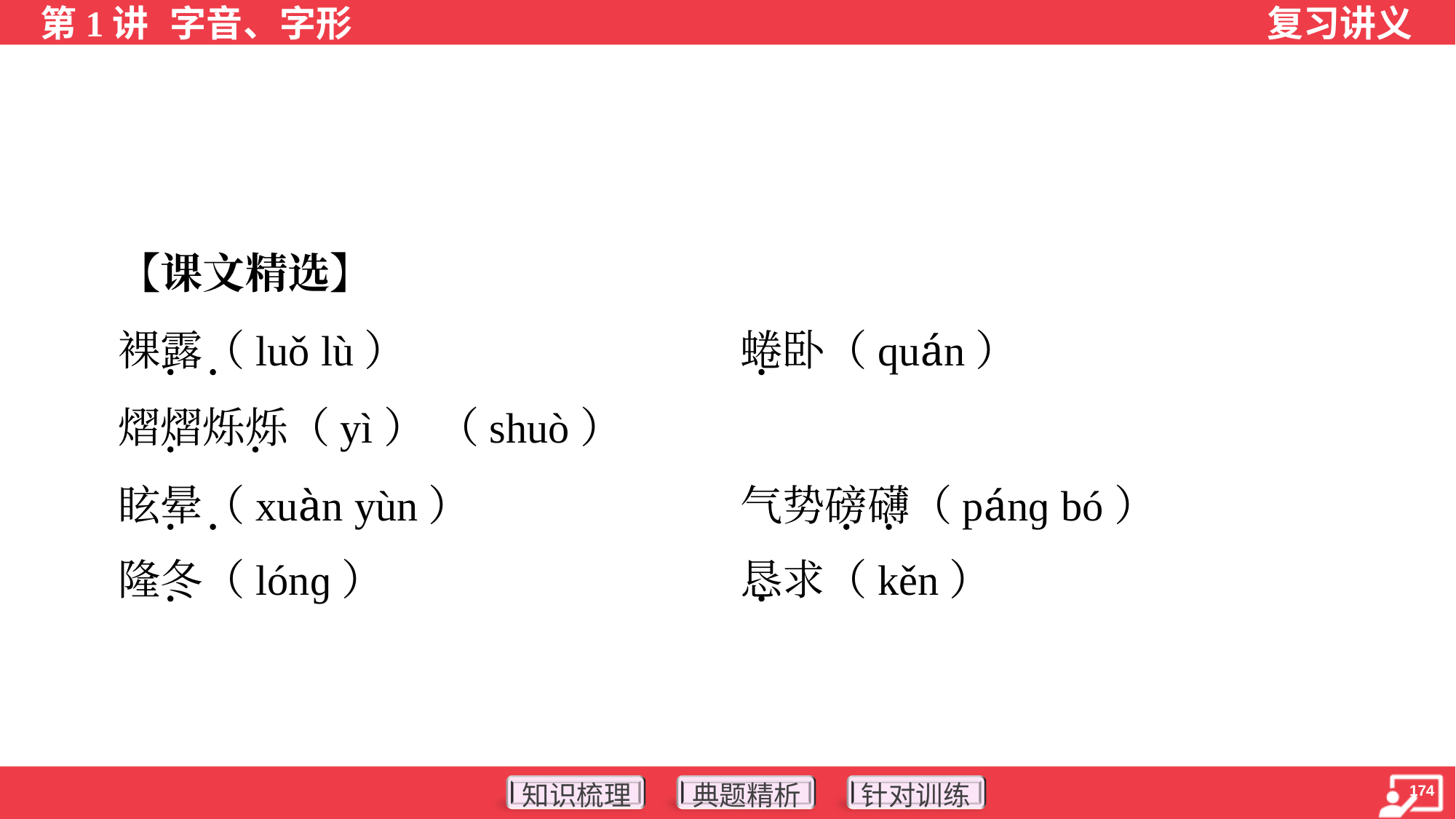

【课文精选】
    裸露（luǒ lù）	蜷卧（quán）
    熠熠烁烁（yì） （shuò）
    眩晕（xuàn yùn）	气势磅礴（pánɡ bó）
    隆冬（lónɡ）	恳求（kěn）